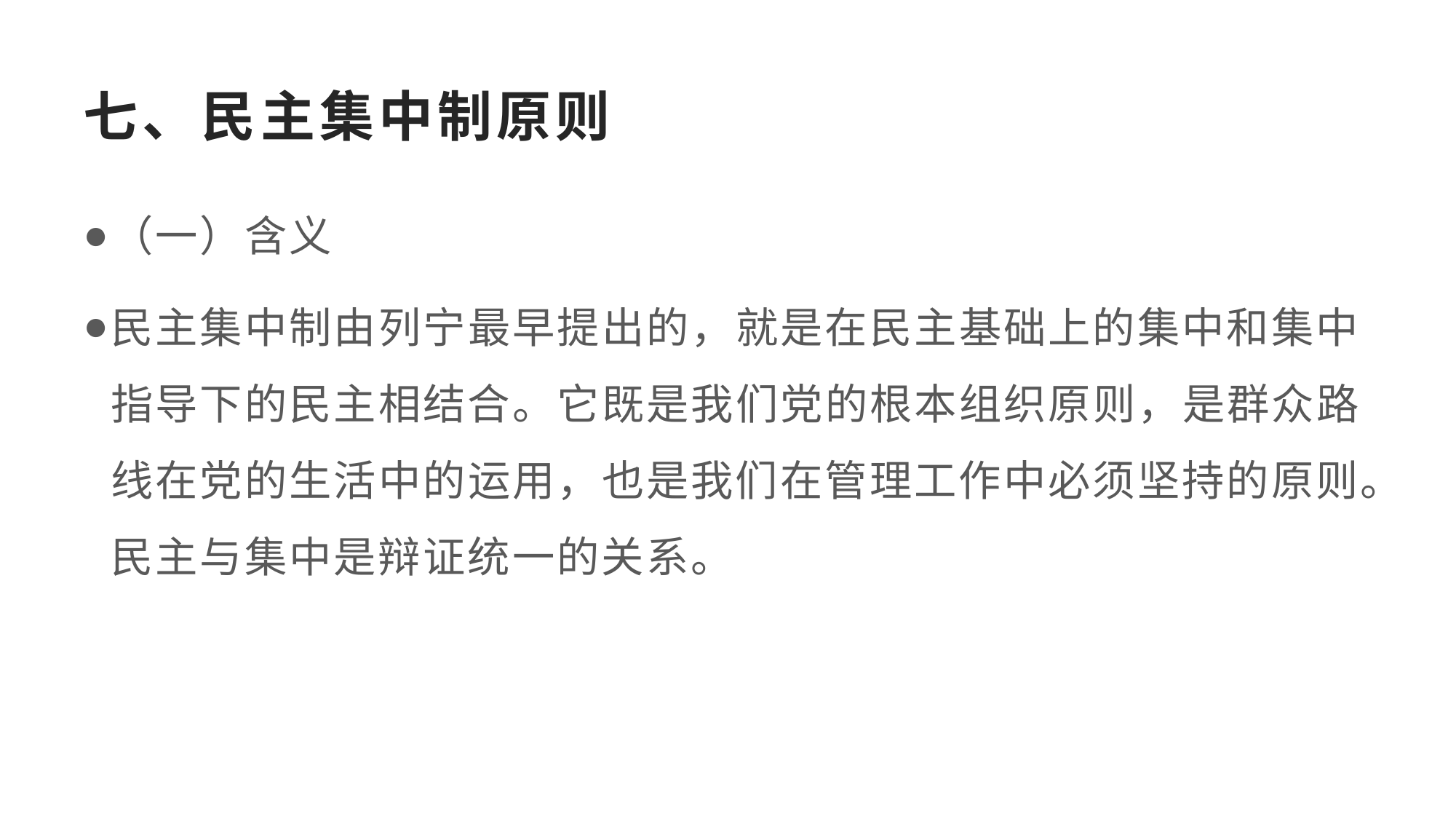

# 七、民主集中制原则
（一）含义
民主集中制由列宁最早提出的，就是在民主基础上的集中和集中指导下的民主相结合。它既是我们党的根本组织原则，是群众路线在党的生活中的运用，也是我们在管理工作中必须坚持的原则。民主与集中是辩证统一的关系。